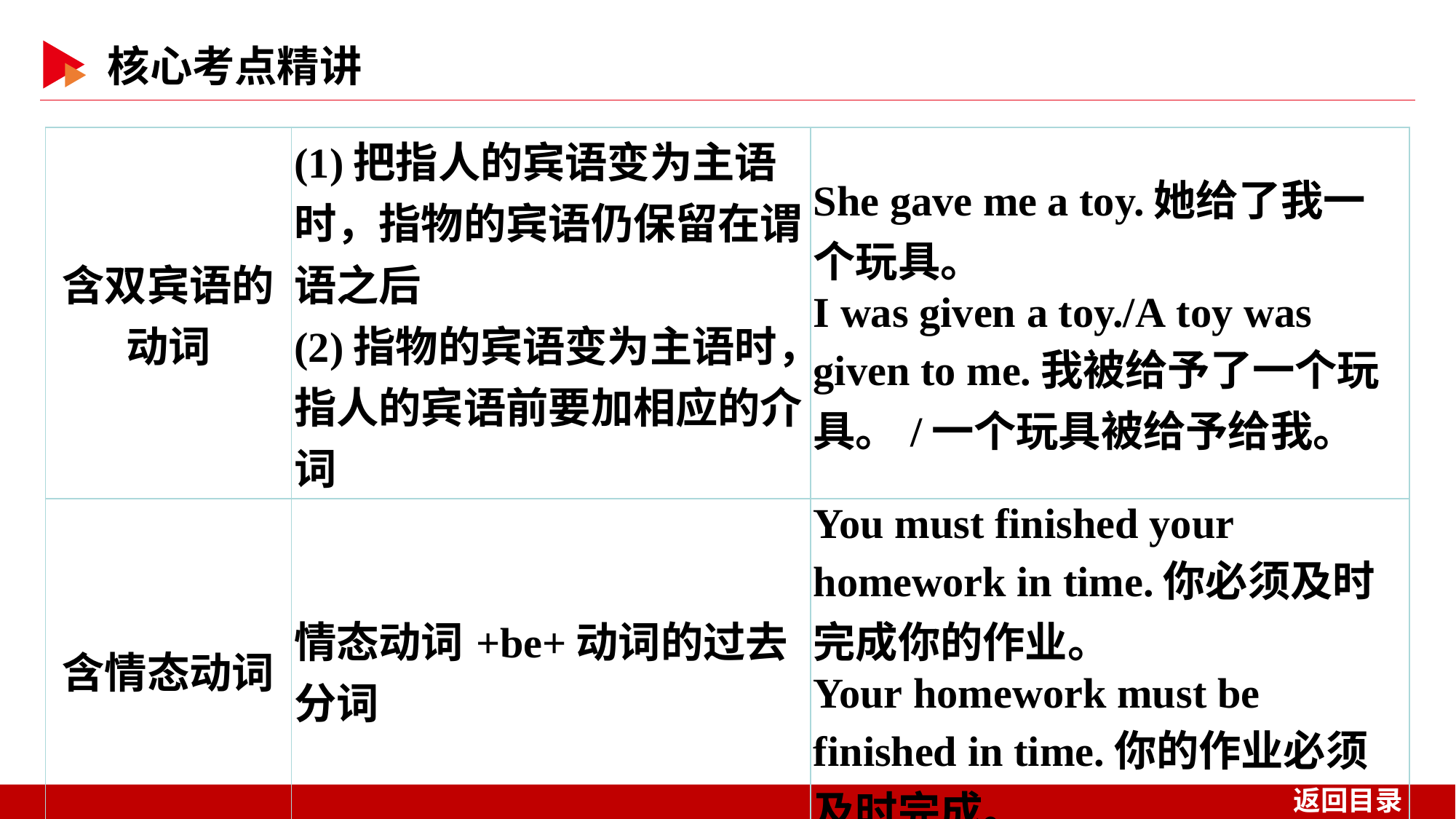

| 含双宾语的 动词 | (1)把指人的宾语变为主语时，指物的宾语仍保留在谓语之后 (2)指物的宾语变为主语时，指人的宾语前要加相应的介词 | She gave me a toy.她给了我一个玩具。 I was given a toy./A toy was given to me.我被给予了一个玩具。/一个玩具被给予给我。 |
| --- | --- | --- |
| 含情态动词 | 情态动词+be+动词的过去分词 | You must finished your homework in time.你必须及时完成你的作业。 Your homework must be finished in time.你的作业必须及时完成。 |